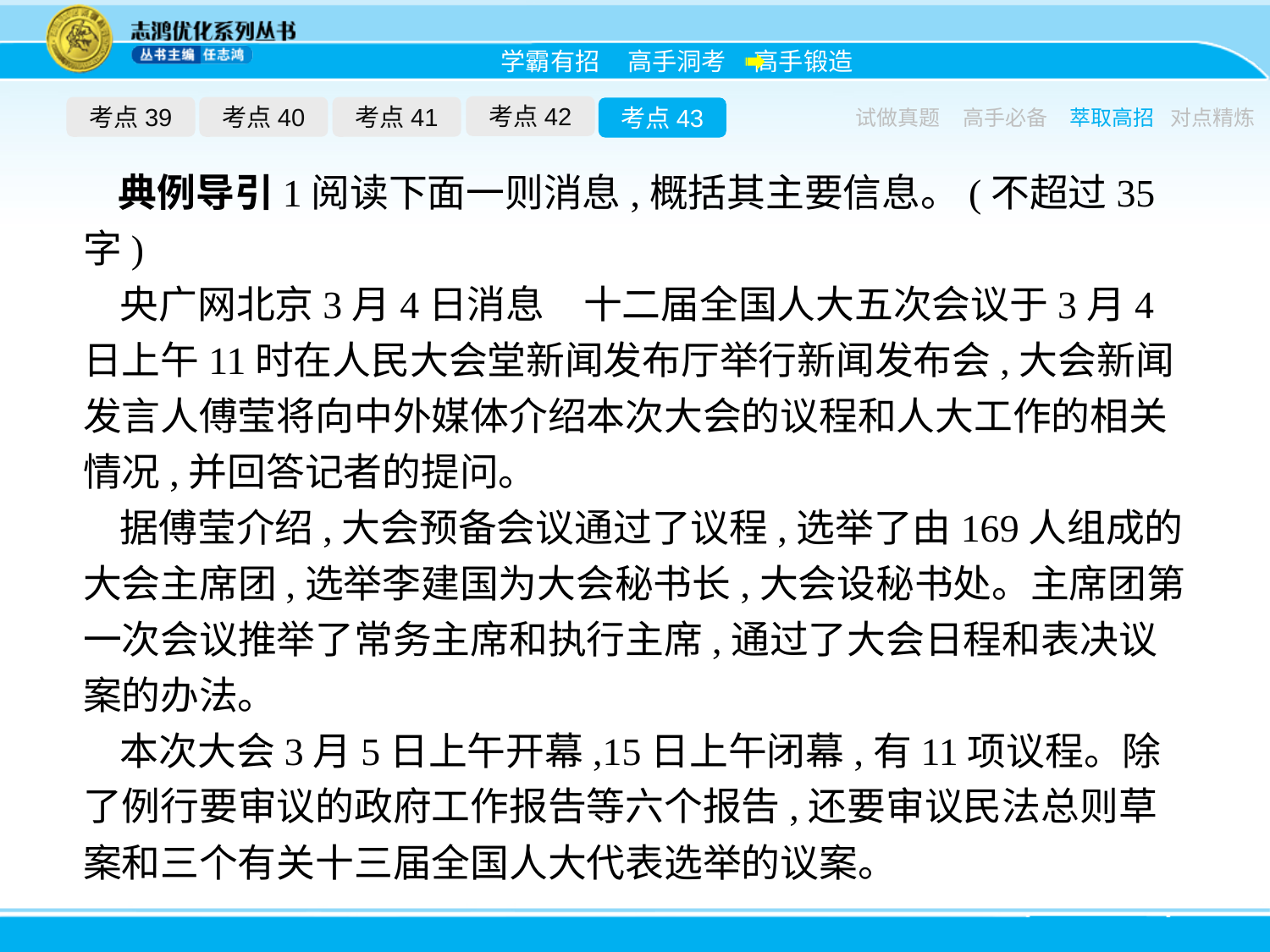

考点42
考点39
考点40
考点41
考点43
试做真题
高手必备
萃取高招
对点精炼
典例导引1阅读下面一则消息,概括其主要信息。(不超过35字)
央广网北京3月4日消息　十二届全国人大五次会议于3月4日上午11时在人民大会堂新闻发布厅举行新闻发布会,大会新闻发言人傅莹将向中外媒体介绍本次大会的议程和人大工作的相关情况,并回答记者的提问。
据傅莹介绍,大会预备会议通过了议程,选举了由169人组成的大会主席团,选举李建国为大会秘书长,大会设秘书处。主席团第一次会议推举了常务主席和执行主席,通过了大会日程和表决议案的办法。
本次大会3月5日上午开幕,15日上午闭幕,有11项议程。除了例行要审议的政府工作报告等六个报告,还要审议民法总则草案和三个有关十三届全国人大代表选举的议案。